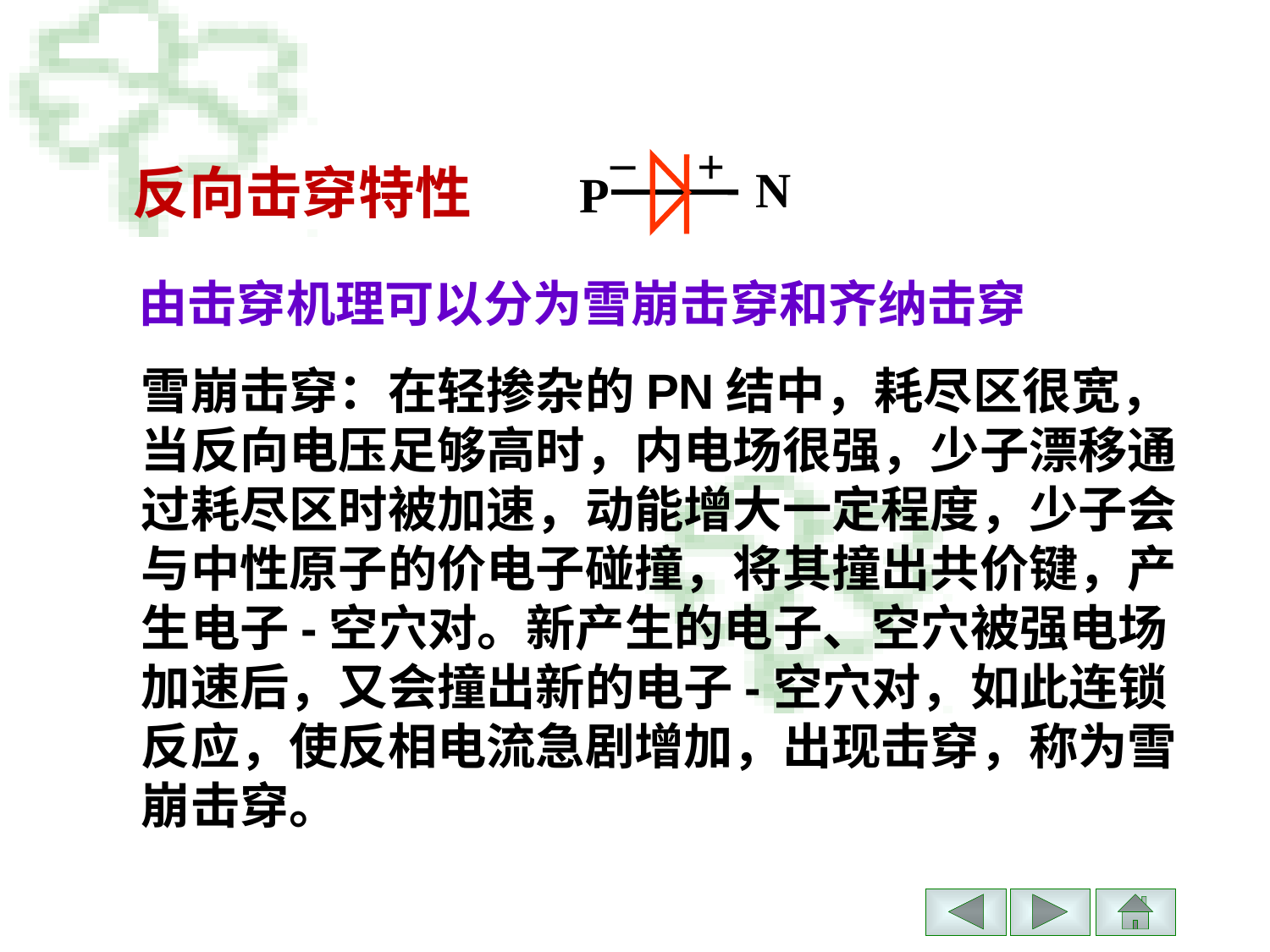

–
+

N
P

反向击穿特性
  由击穿机理可以分为雪崩击穿和齐纳击穿
雪崩击穿：在轻掺杂的PN结中，耗尽区很宽，当反向电压足够高时，内电场很强，少子漂移通过耗尽区时被加速，动能增大一定程度，少子会与中性原子的价电子碰撞，将其撞出共价键，产生电子-空穴对。新产生的电子、空穴被强电场加速后，又会撞出新的电子-空穴对，如此连锁反应，使反相电流急剧增加，出现击穿，称为雪崩击穿。